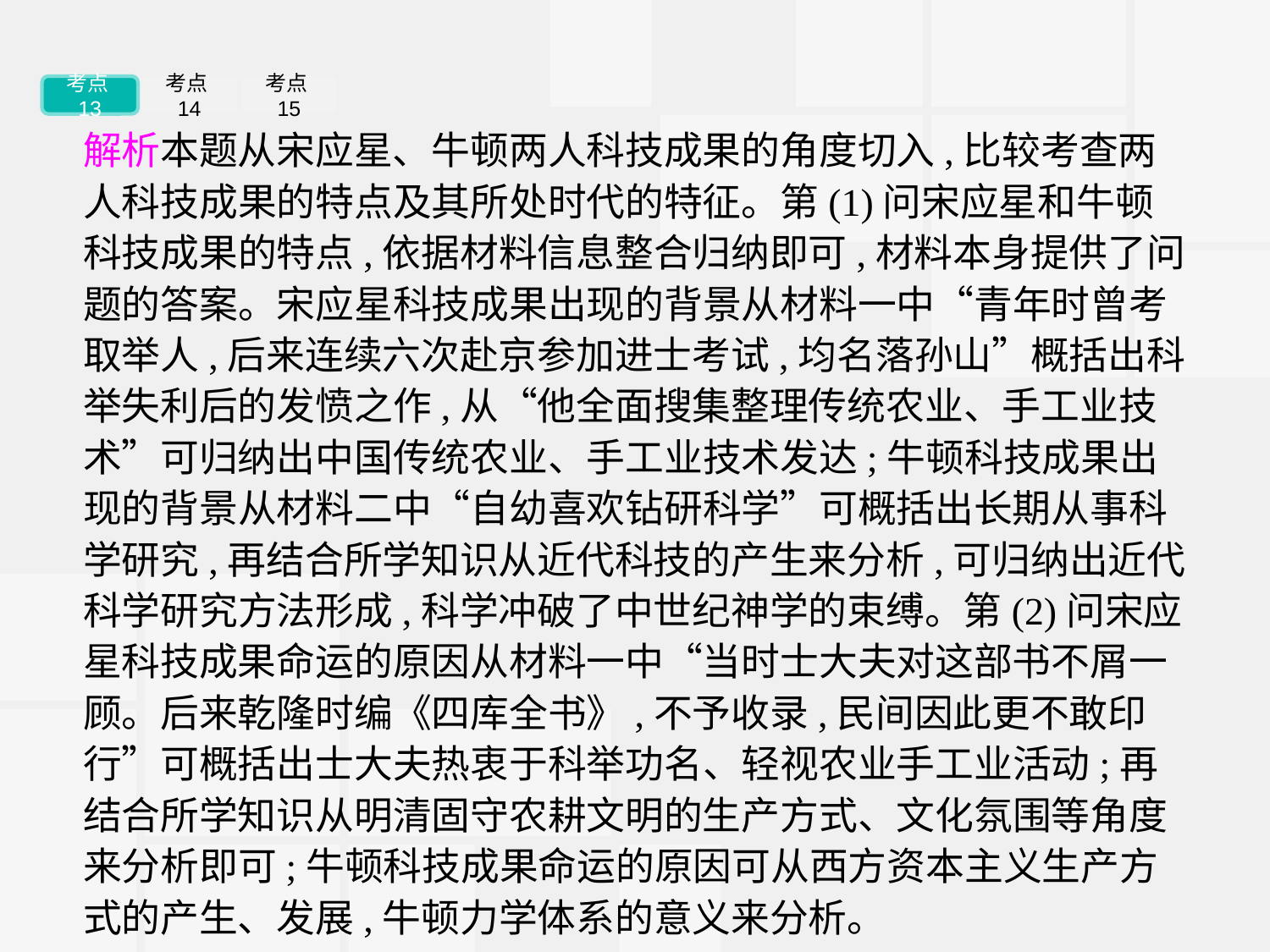

考点13
考点14
考点15
解析本题从宋应星、牛顿两人科技成果的角度切入,比较考查两人科技成果的特点及其所处时代的特征。第(1)问宋应星和牛顿科技成果的特点,依据材料信息整合归纳即可,材料本身提供了问题的答案。宋应星科技成果出现的背景从材料一中“青年时曾考取举人,后来连续六次赴京参加进士考试,均名落孙山”概括出科举失利后的发愤之作,从“他全面搜集整理传统农业、手工业技术”可归纳出中国传统农业、手工业技术发达;牛顿科技成果出现的背景从材料二中“自幼喜欢钻研科学”可概括出长期从事科学研究,再结合所学知识从近代科技的产生来分析,可归纳出近代科学研究方法形成,科学冲破了中世纪神学的束缚。第(2)问宋应星科技成果命运的原因从材料一中“当时士大夫对这部书不屑一顾。后来乾隆时编《四库全书》,不予收录,民间因此更不敢印行”可概括出士大夫热衷于科举功名、轻视农业手工业活动;再结合所学知识从明清固守农耕文明的生产方式、文化氛围等角度来分析即可;牛顿科技成果命运的原因可从西方资本主义生产方式的产生、发展,牛顿力学体系的意义来分析。